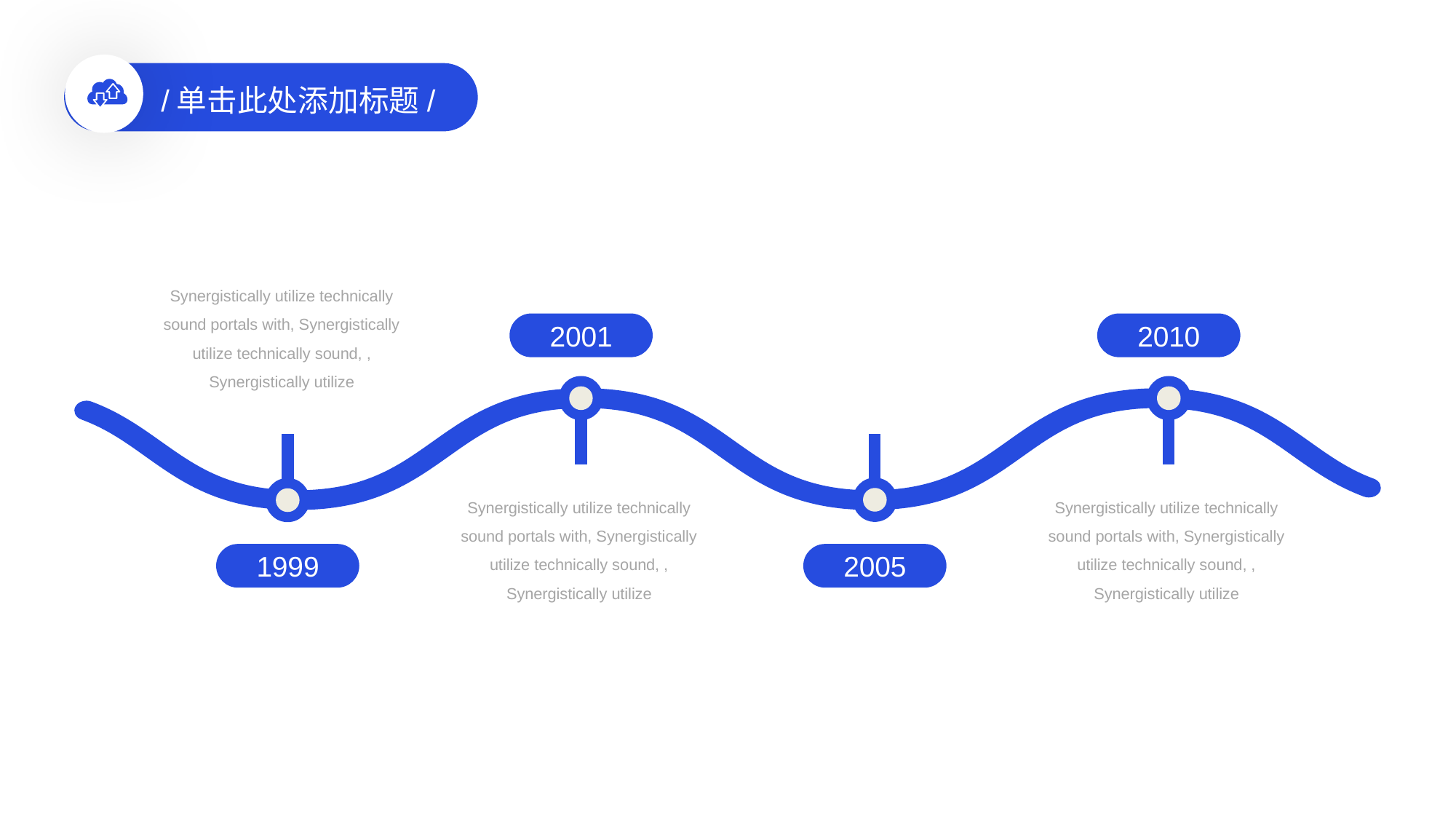

/单击此处添加标题/

Synergistically utilize technically sound portals with, Synergistically utilize technically sound, , Synergistically utilize
2001
2010

Synergistically utilize technically sound portals with, Synergistically utilize technically sound, , Synergistically utilize

Synergistically utilize technically sound portals with, Synergistically utilize technically sound, , Synergistically utilize

1999
2005